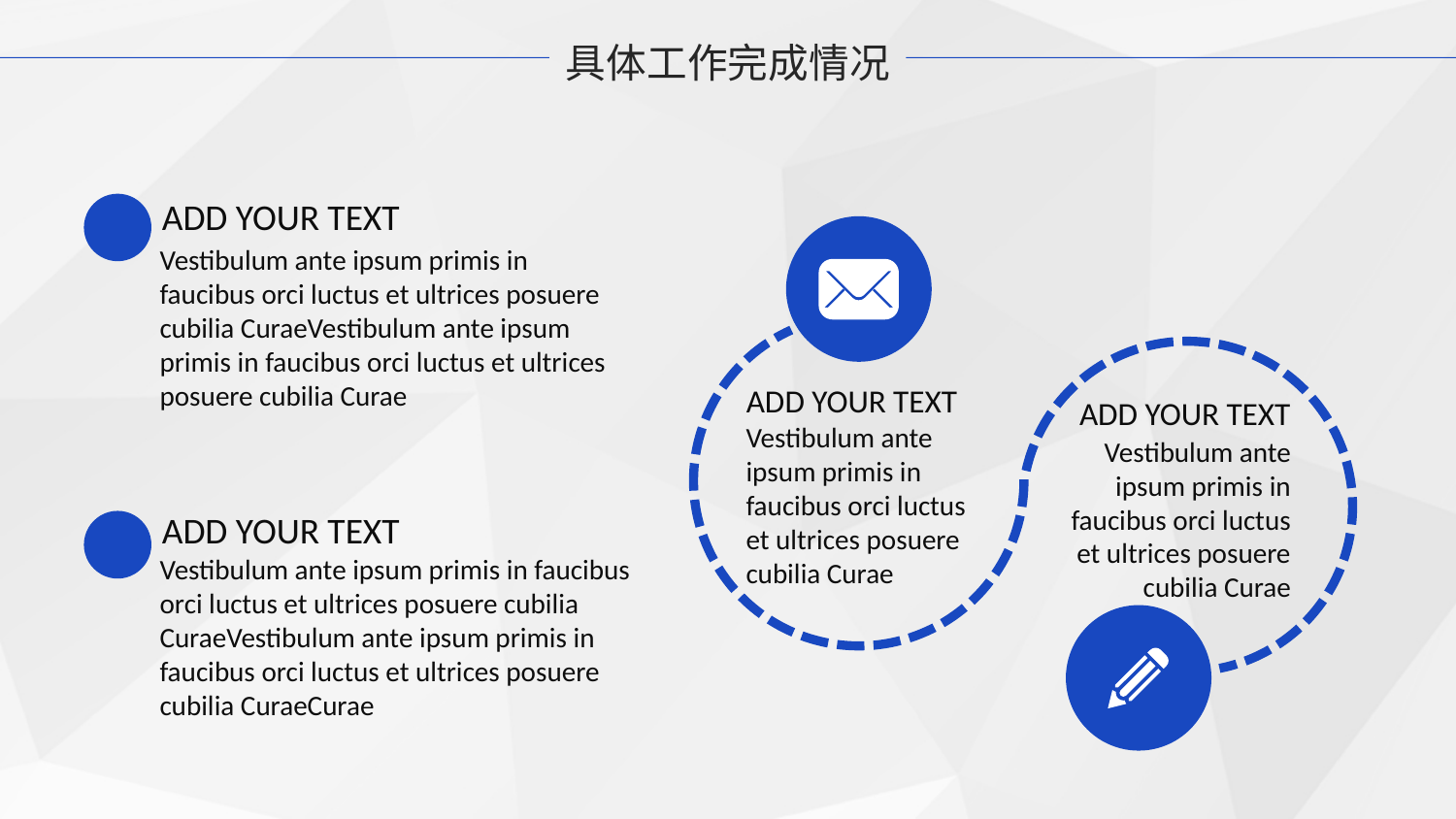

具体工作完成情况

ADD YOUR TEXT

Vestibulum ante ipsum primis in faucibus orci luctus et ultrices posuere cubilia CuraeVestibulum ante ipsum primis in faucibus orci luctus et ultrices posuere cubilia Curae

ADD YOUR TEXT
ADD YOUR TEXT
Vestibulum ante ipsum primis in faucibus orci luctus et ultrices posuere cubilia Curae
Vestibulum ante ipsum primis in faucibus orci luctus et ultrices posuere cubilia Curae
ADD YOUR TEXT

Vestibulum ante ipsum primis in faucibus orci luctus et ultrices posuere cubilia CuraeVestibulum ante ipsum primis in faucibus orci luctus et ultrices posuere cubilia CuraeCurae